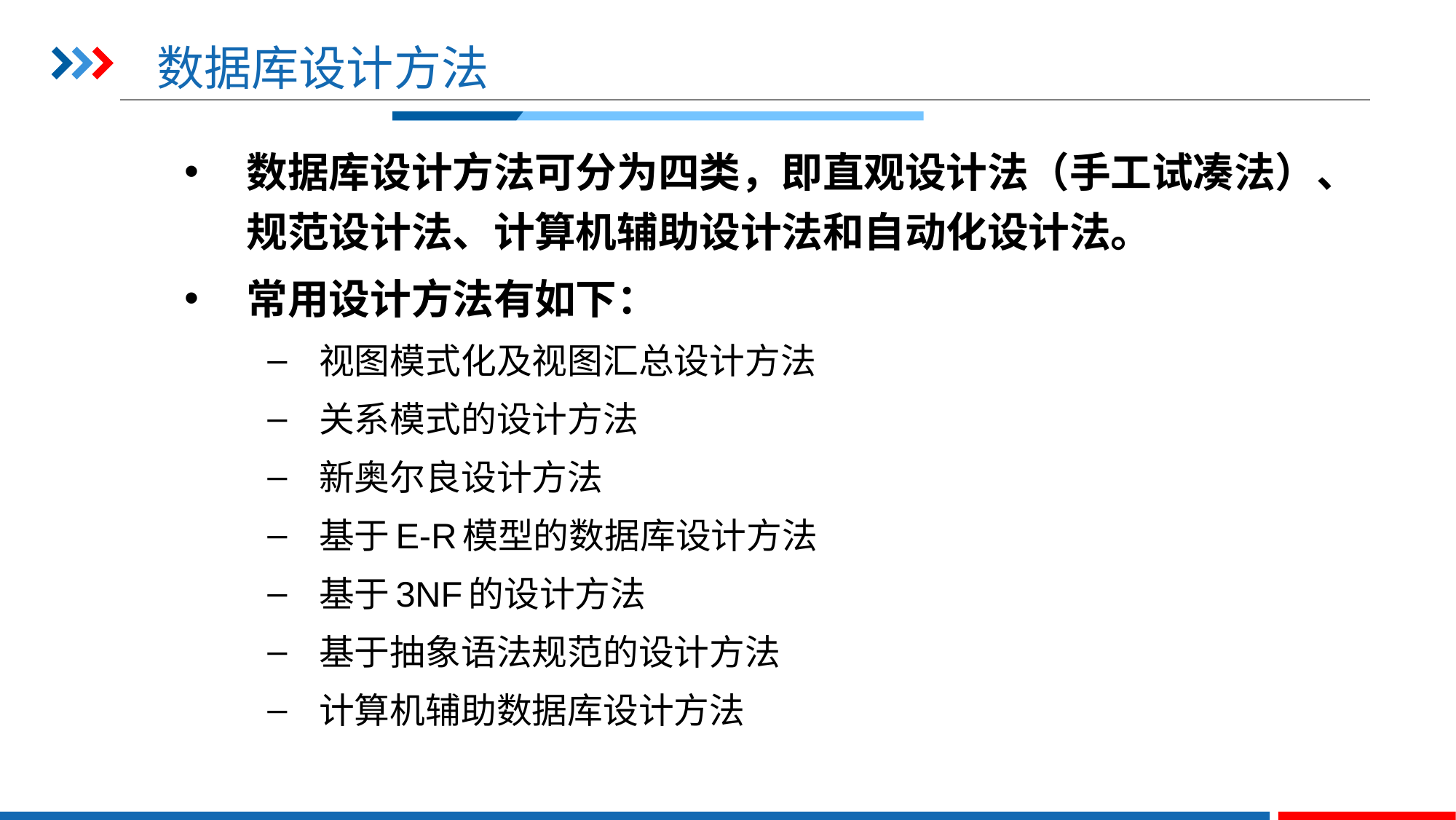

数据库设计方法

数据库设计方法可分为四类，即直观设计法（手工试凑法）、规范设计法、计算机辅助设计法和自动化设计法。
常用设计方法有如下：
视图模式化及视图汇总设计方法
关系模式的设计方法
新奥尔良设计方法
基于E-R模型的数据库设计方法
基于3NF的设计方法
基于抽象语法规范的设计方法
计算机辅助数据库设计方法